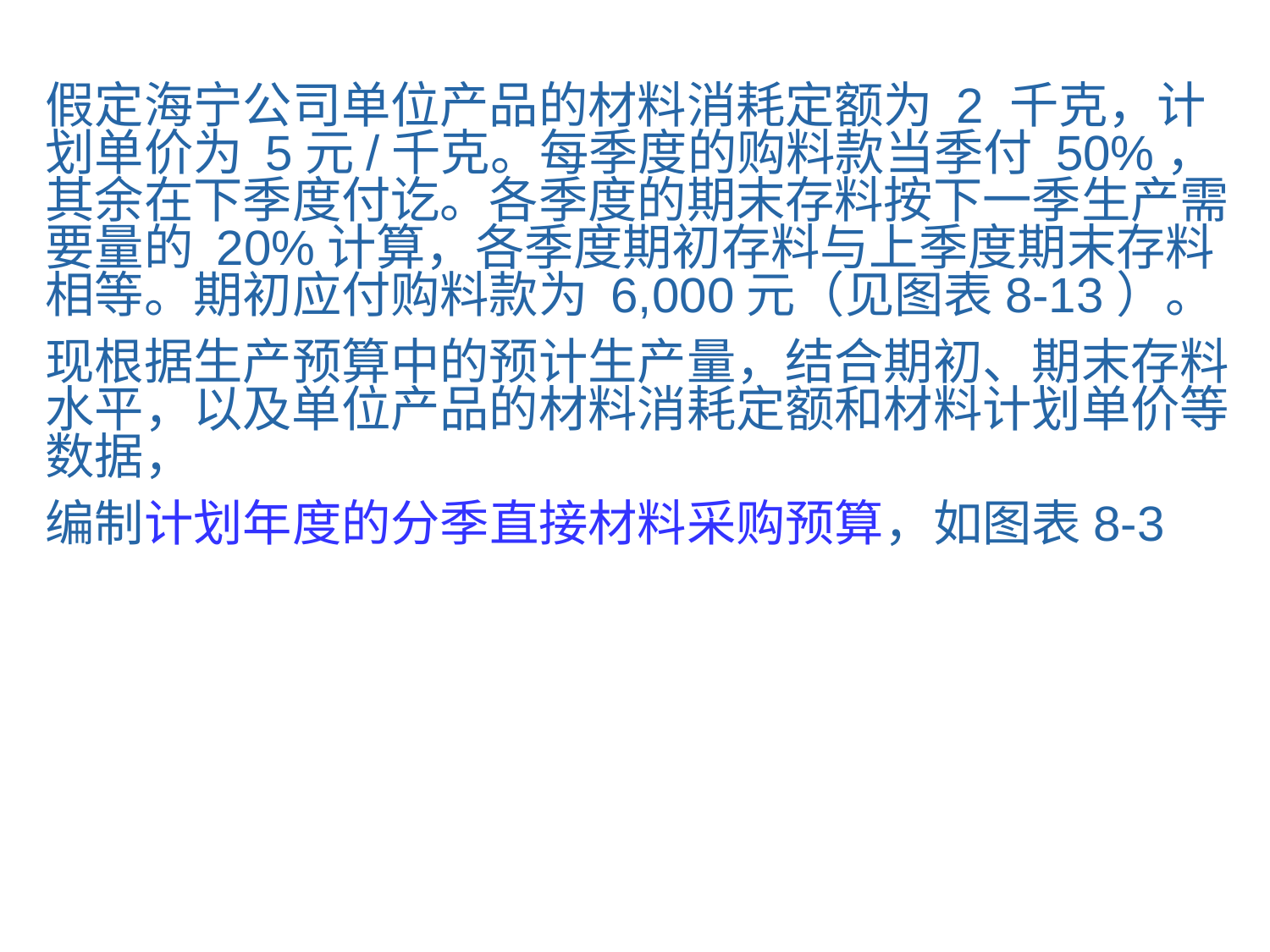

假定海宁公司单位产品的材料消耗定额为 2 千克，计划单价为 5元/千克。每季度的购料款当季付 50%，其余在下季度付讫。各季度的期末存料按下一季生产需要量的 20%计算，各季度期初存料与上季度期末存料相等。期初应付购料款为 6,000元（见图表8-13）。
现根据生产预算中的预计生产量，结合期初、期末存料水平，以及单位产品的材料消耗定额和材料计划单价等数据，
编制计划年度的分季直接材料采购预算，如图表8-3